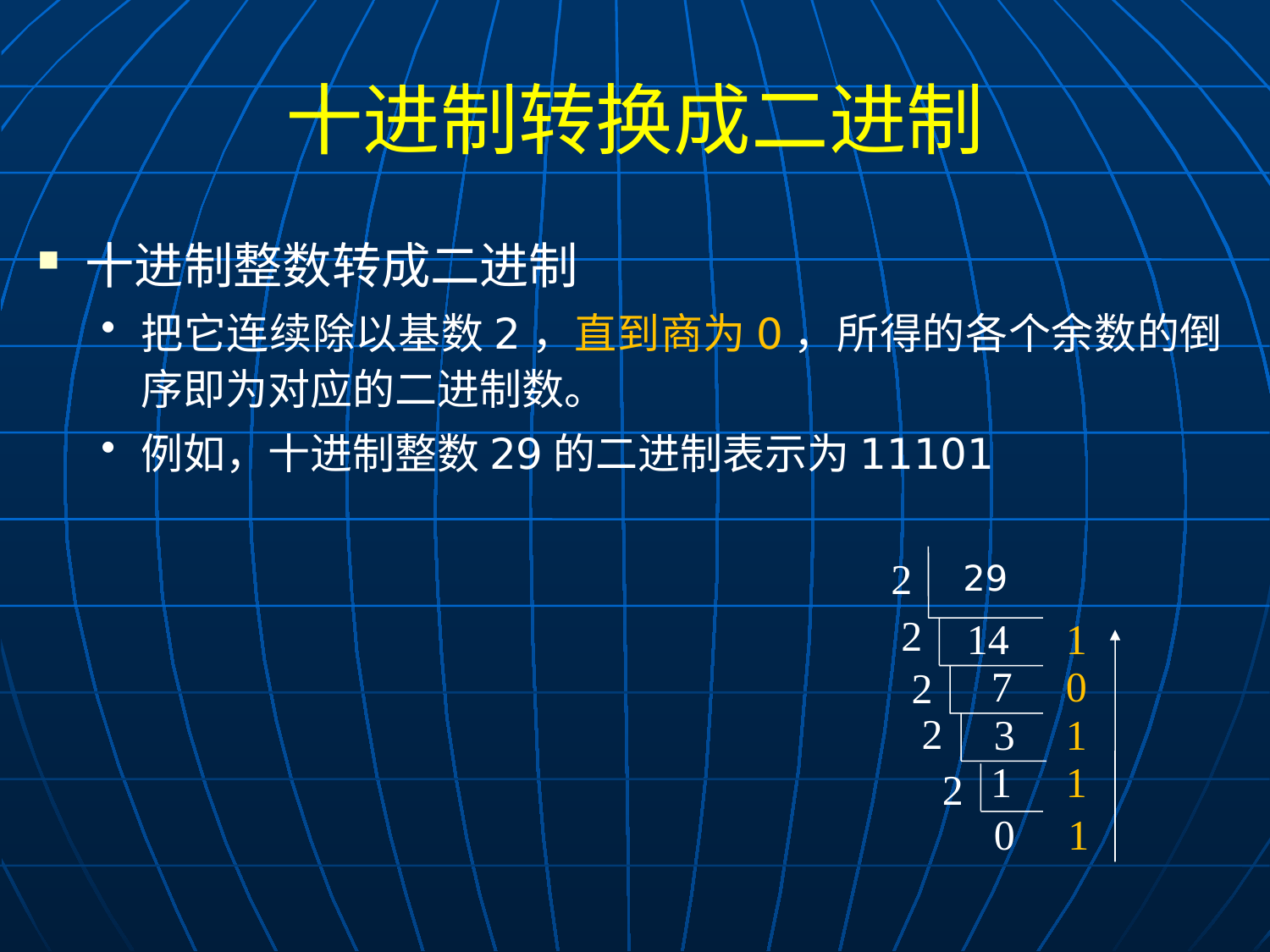

# 十进制转换成二进制
十进制整数转成二进制
把它连续除以基数2，直到商为0，所得的各个余数的倒序即为对应的二进制数。
例如，十进制整数29的二进制表示为11101

2

29
2
14
1

7
0
2

2
3
1

1
1
2

0
1